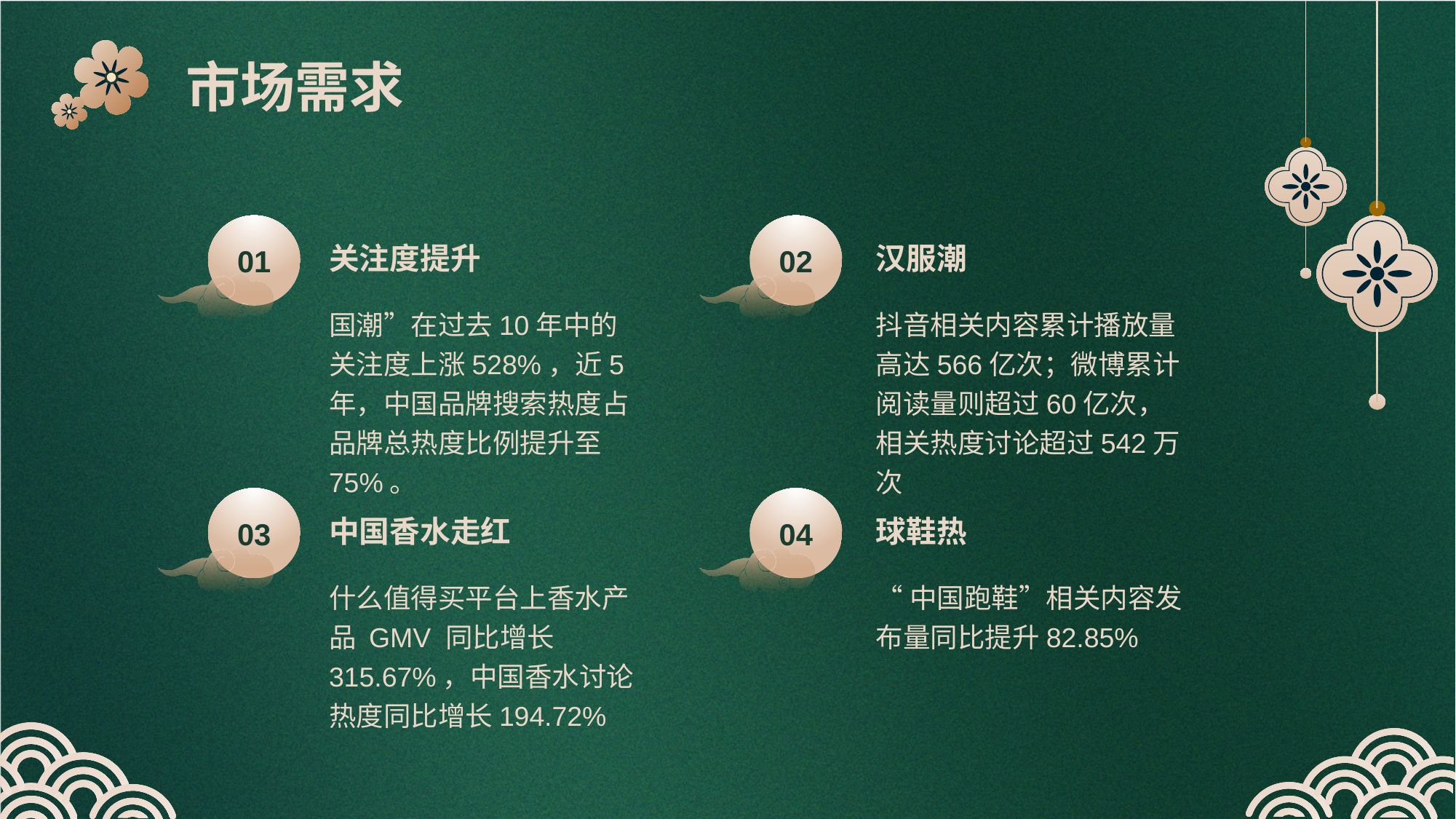

市场需求
01

02

关注度提升
汉服潮
国潮”在过去10年中的关注度上涨528%，近5年，中国品牌搜索热度占品牌总热度比例提升至75%。
抖音相关内容累计播放量高达566亿次；微博累计阅读量则超过60亿次，相关热度讨论超过542万次
03

04

中国香水走红
球鞋热
什么值得买平台上香水产品 GMV 同比增长315.67%，中国香水讨论热度同比增长194.72%
“中国跑鞋”相关内容发布量同比提升82.85%